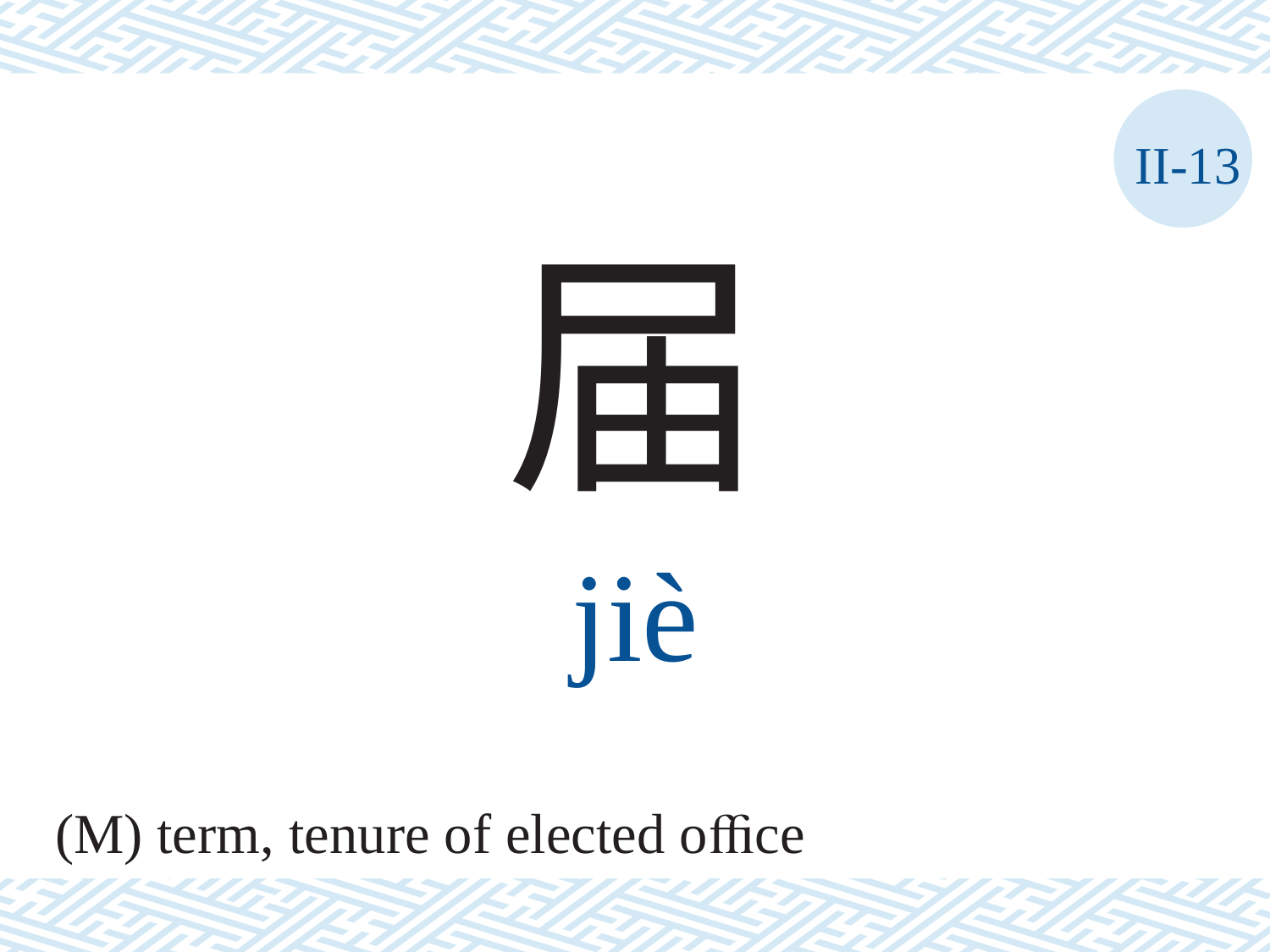

II-13
届
jiè
(M) term, tenure of elected oﬃce